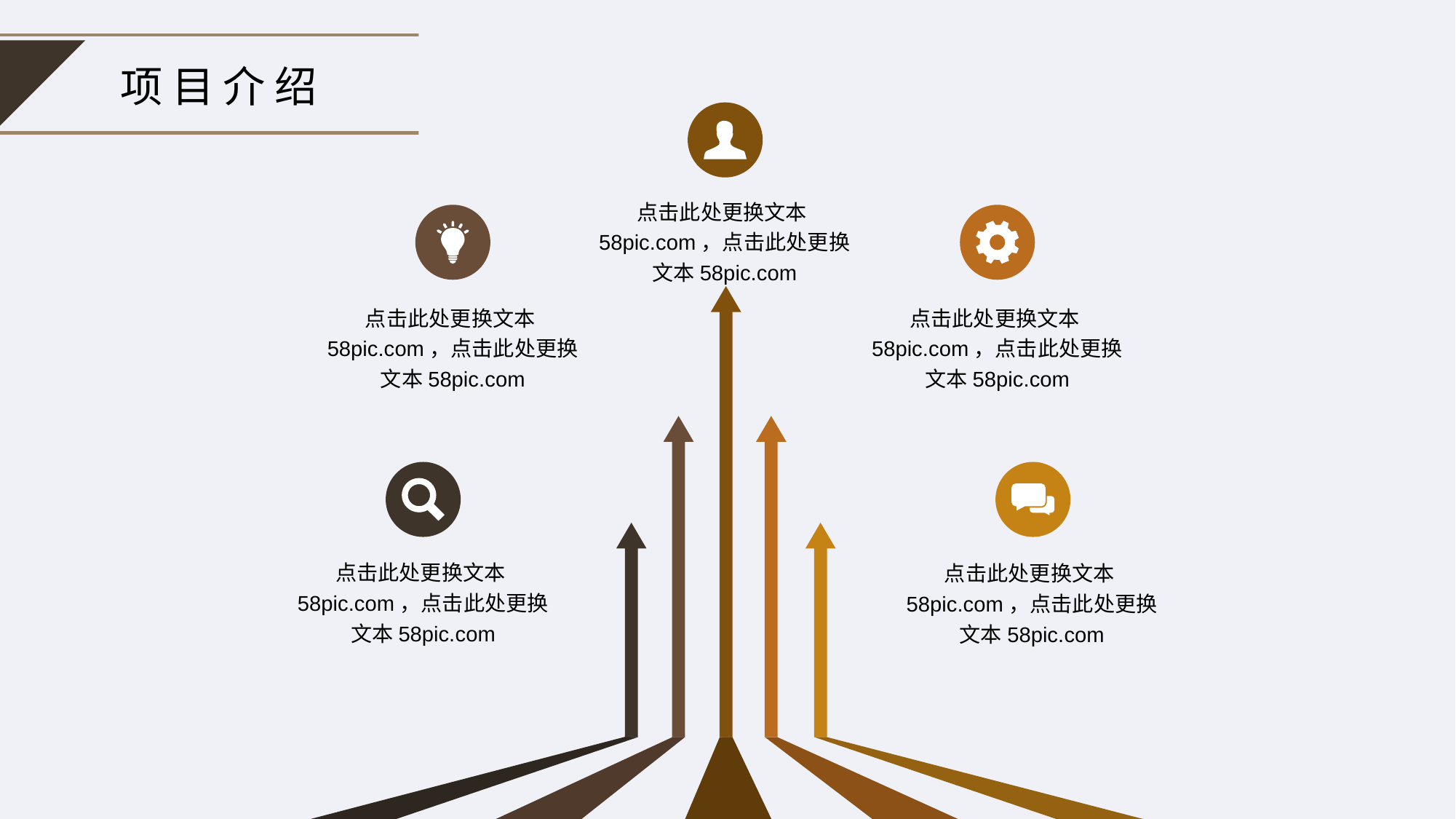

项目介绍

点击此处更换文本58pic.com，点击此处更换文本58pic.com

点击此处更换文本58pic.com，点击此处更换文本58pic.com
点击此处更换文本58pic.com，点击此处更换文本58pic.com

点击此处更换文本58pic.com，点击此处更换文本58pic.com
点击此处更换文本58pic.com，点击此处更换文本58pic.com